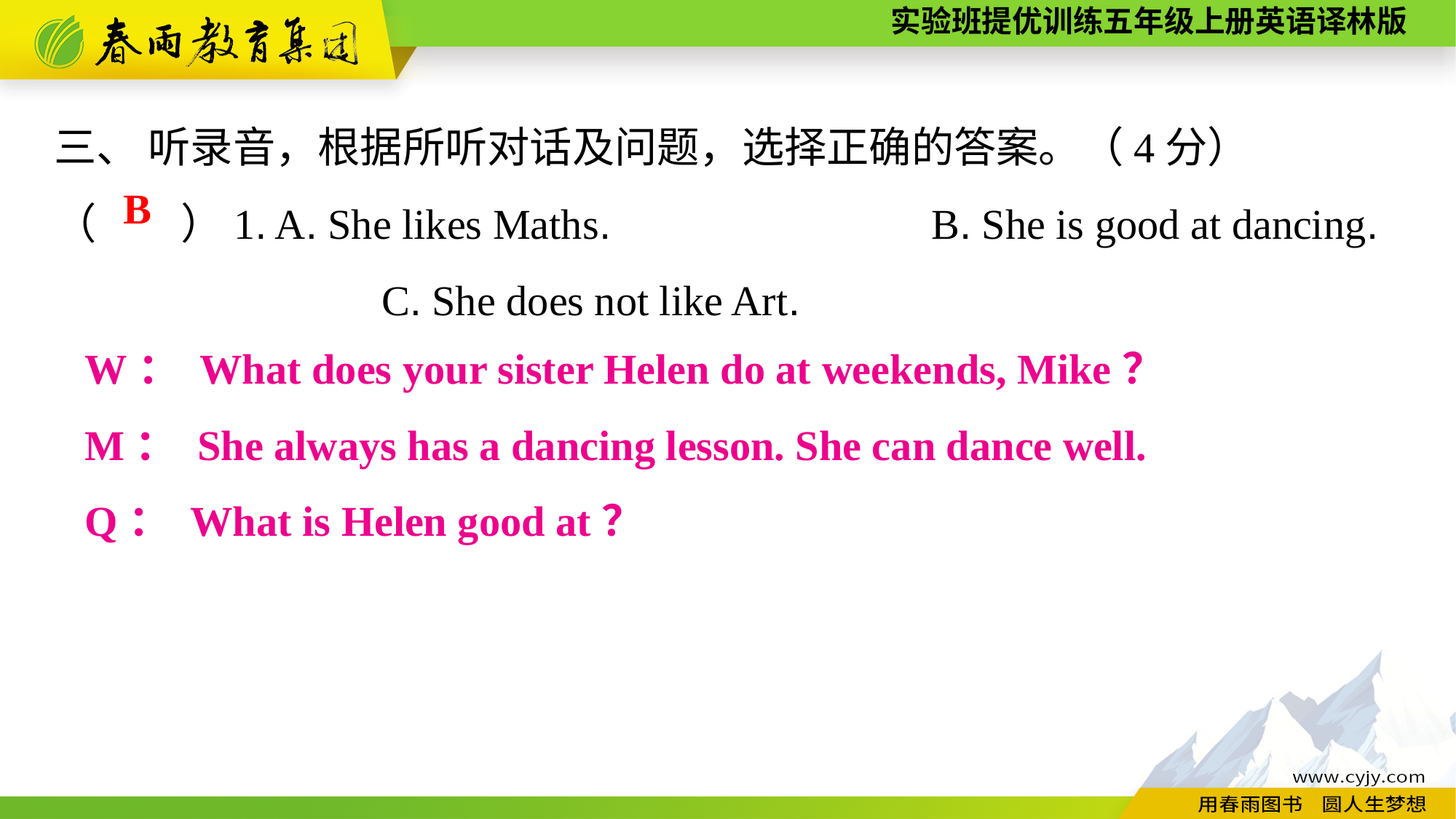

三、 听录音，根据所听对话及问题，选择正确的答案。（4分）
（　　）1. A. She likes Maths.	　　　　　B. She is good at dancing.
			C. She does not like Art.
B
W： What does your sister Helen do at weekends, Mike？
M： She always has a dancing lesson. She can dance well.
Q： What is Helen good at？